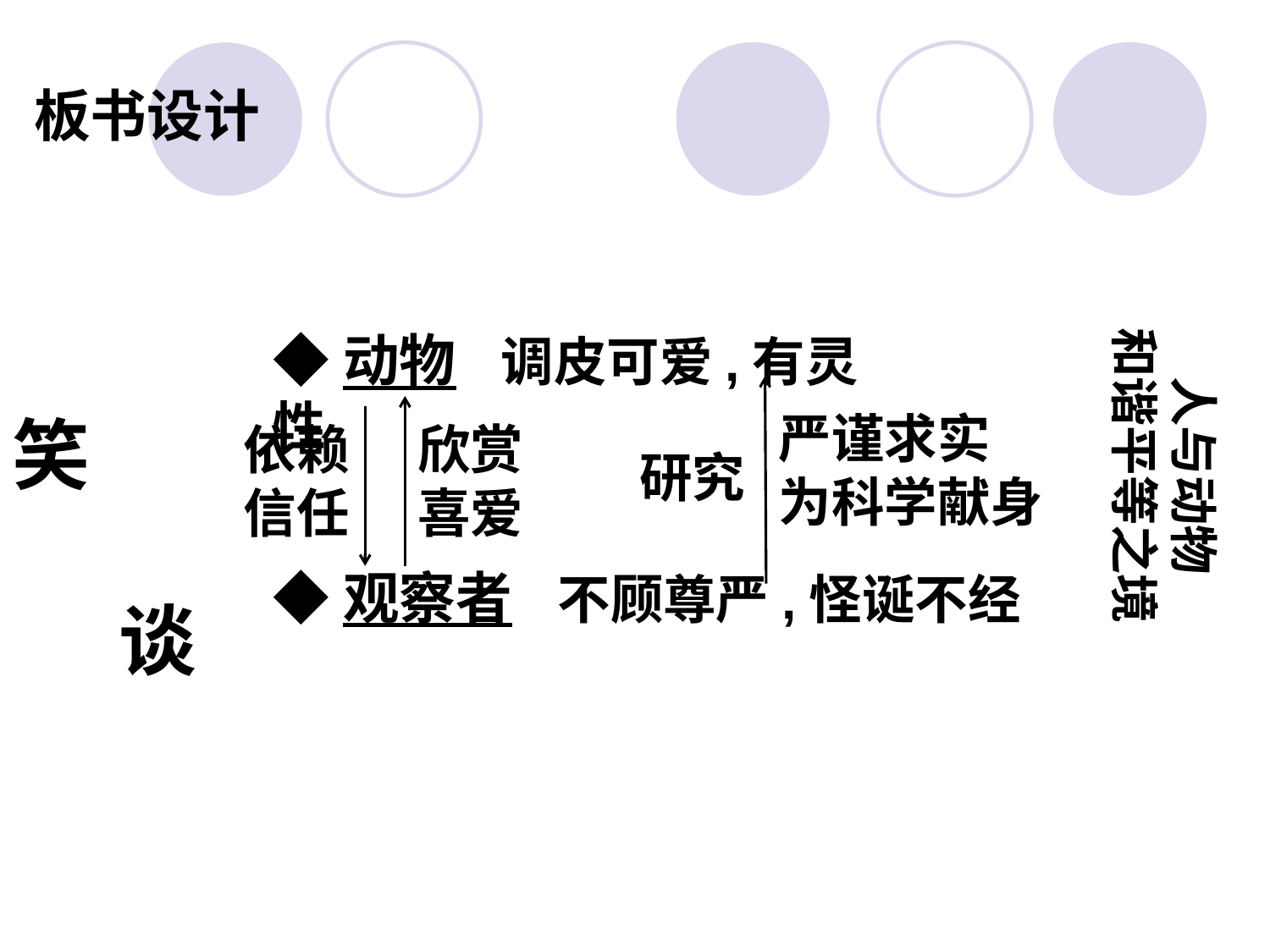

板书设计
◆动物    调皮可爱,有灵性
人与动物
和谐平等之境

笑

     谈
严谨求实
为科学献身
依赖
信任
欣赏喜爱
研究
◆观察者    不顾尊严,怪诞不经